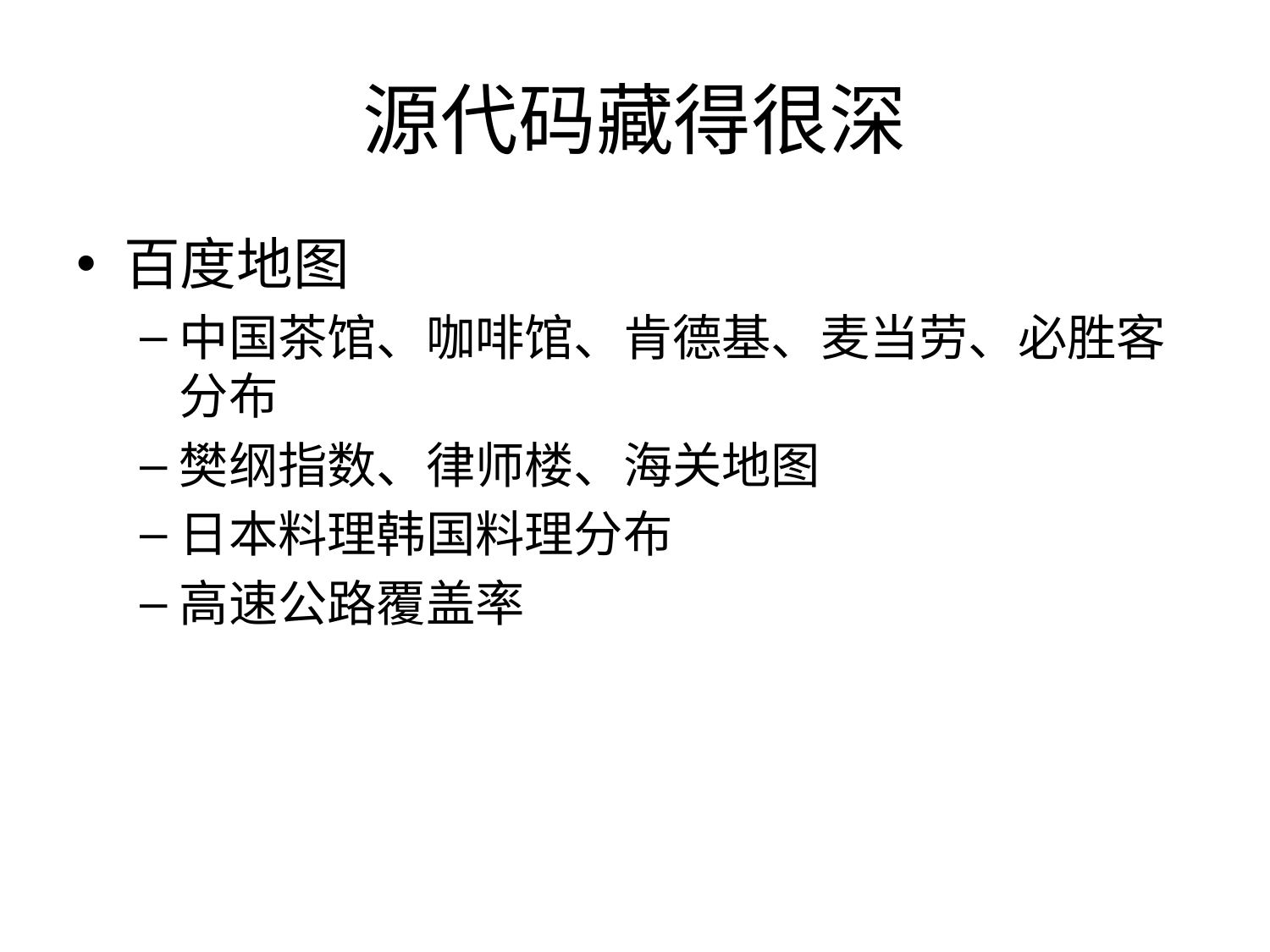

# 源代码藏得很深
百度地图
中国茶馆、咖啡馆、肯德基、麦当劳、必胜客分布
樊纲指数、律师楼、海关地图
日本料理韩国料理分布
高速公路覆盖率